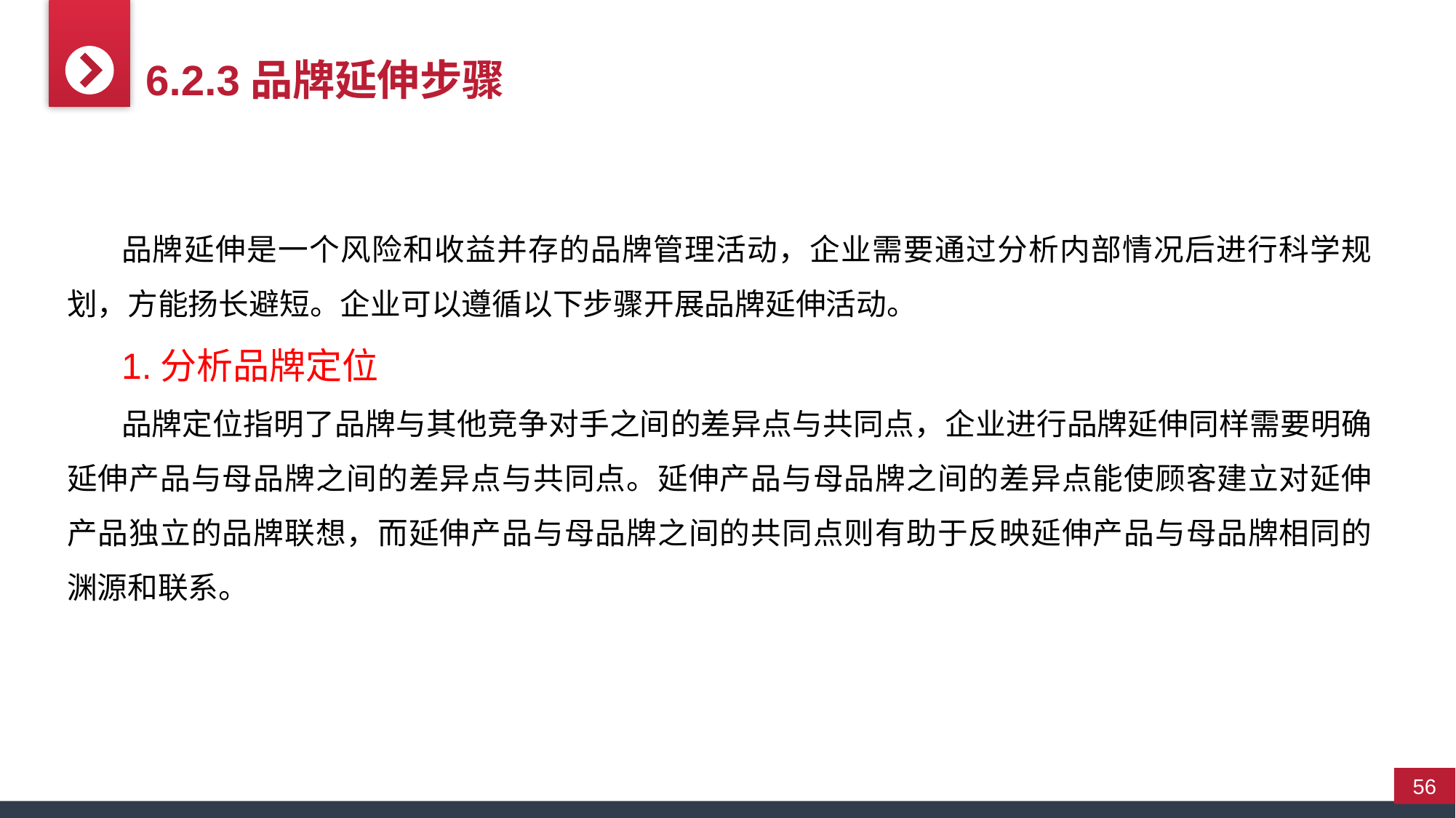

6.2.3品牌延伸步骤
品牌延伸是一个风险和收益并存的品牌管理活动，企业需要通过分析内部情况后进行科学规划，方能扬长避短。企业可以遵循以下步骤开展品牌延伸活动。
1.分析品牌定位
品牌定位指明了品牌与其他竞争对手之间的差异点与共同点，企业进行品牌延伸同样需要明确延伸产品与母品牌之间的差异点与共同点。延伸产品与母品牌之间的差异点能使顾客建立对延伸产品独立的品牌联想，而延伸产品与母品牌之间的共同点则有助于反映延伸产品与母品牌相同的渊源和联系。